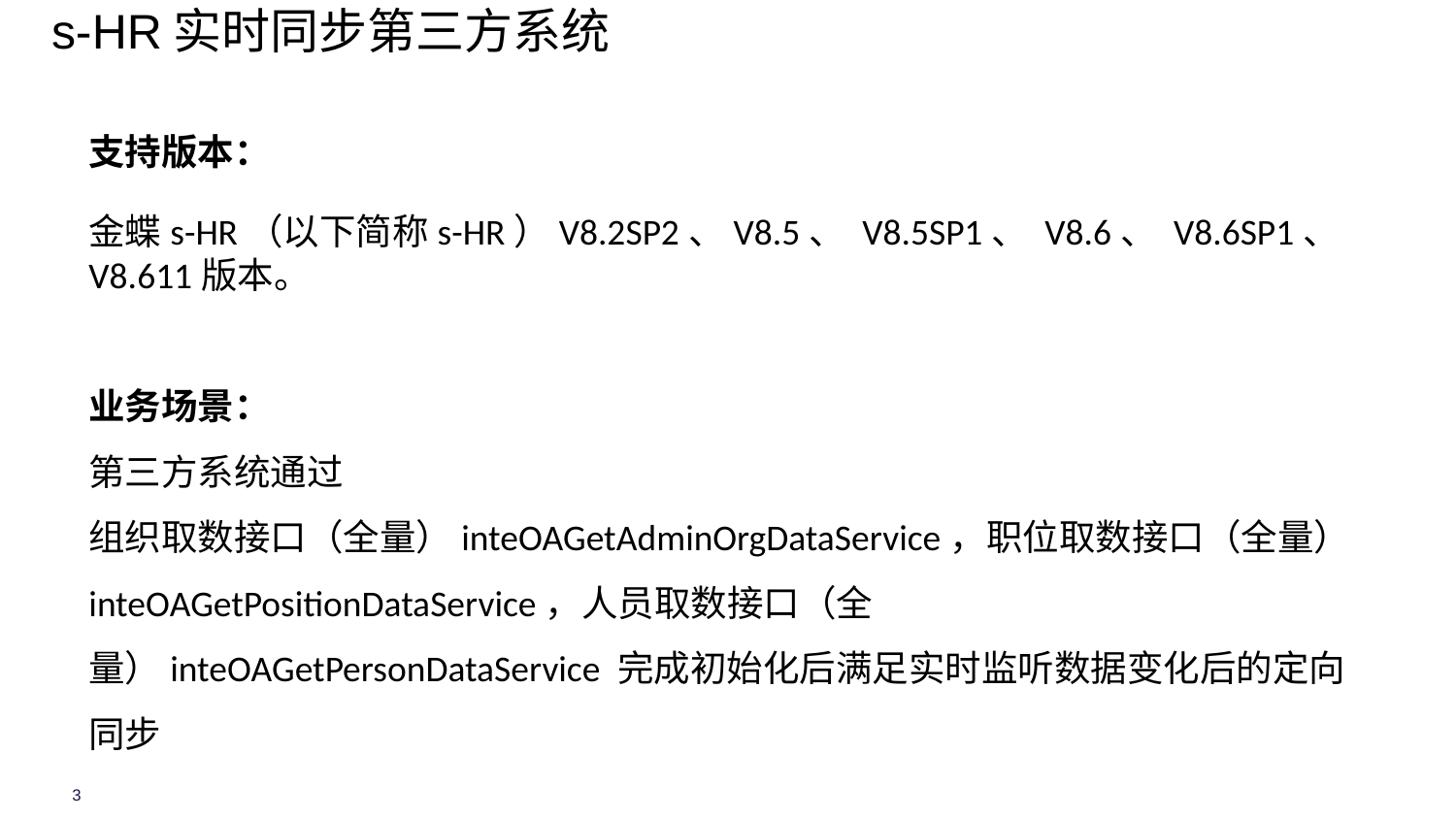

# s-HR实时同步第三方系统
支持版本：

金蝶s-HR（以下简称s-HR）V8.2SP2、V8.5、 V8.5SP1、 V8.6、 V8.6SP1、 V8.611版本。

业务场景：
第三方系统通过
组织取数接口（全量）inteOAGetAdminOrgDataService，职位取数接口（全量）inteOAGetPositionDataService，人员取数接口（全量）inteOAGetPersonDataService 完成初始化后满足实时监听数据变化后的定向同步